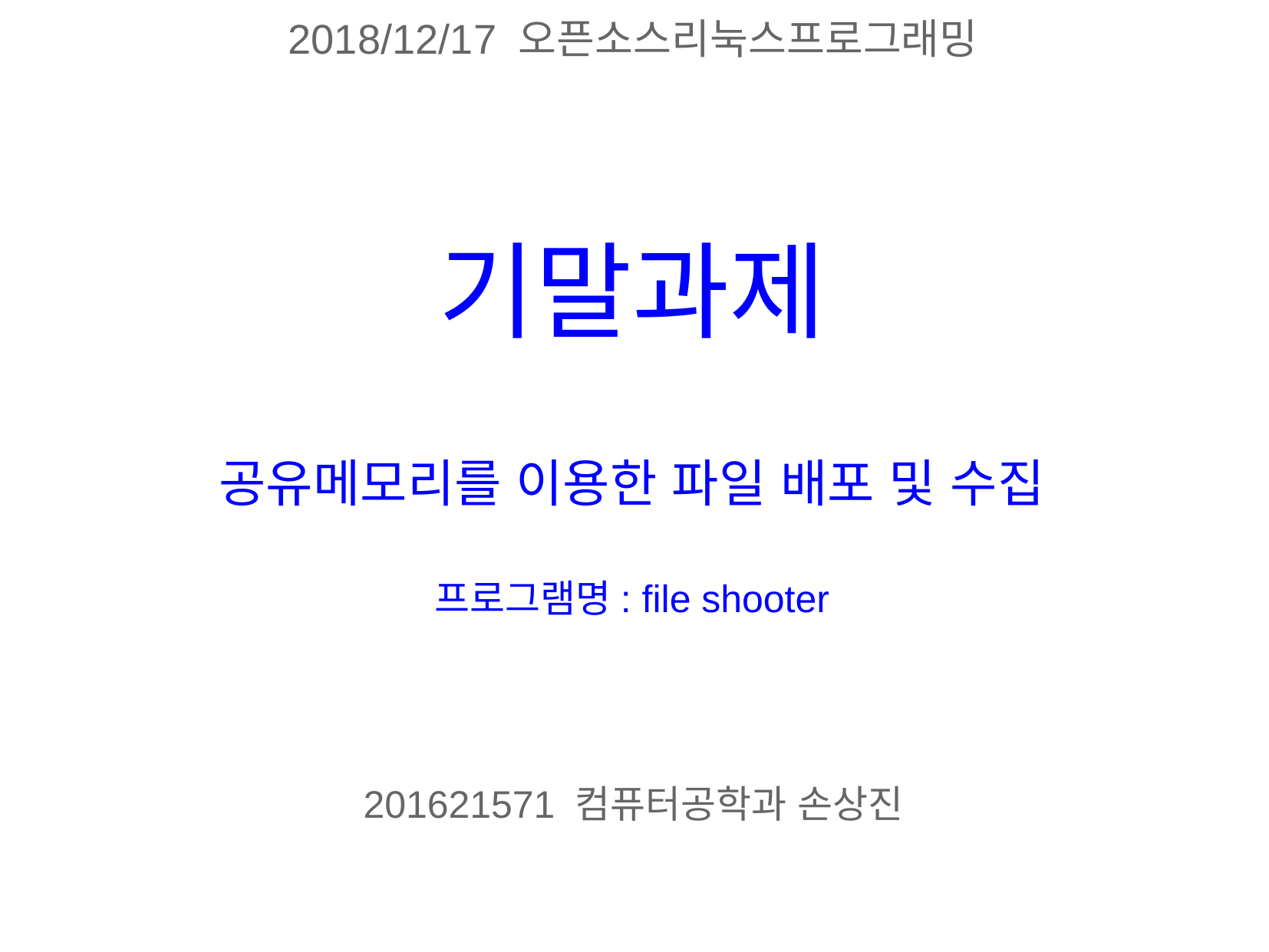

2018/12/17 오픈소스리눅스프로그래밍
# 기말과제 공유메모리를 이용한 파일 배포 및 수집 프로그램명: file shooter
201621571 컴퓨터공학과 손상진